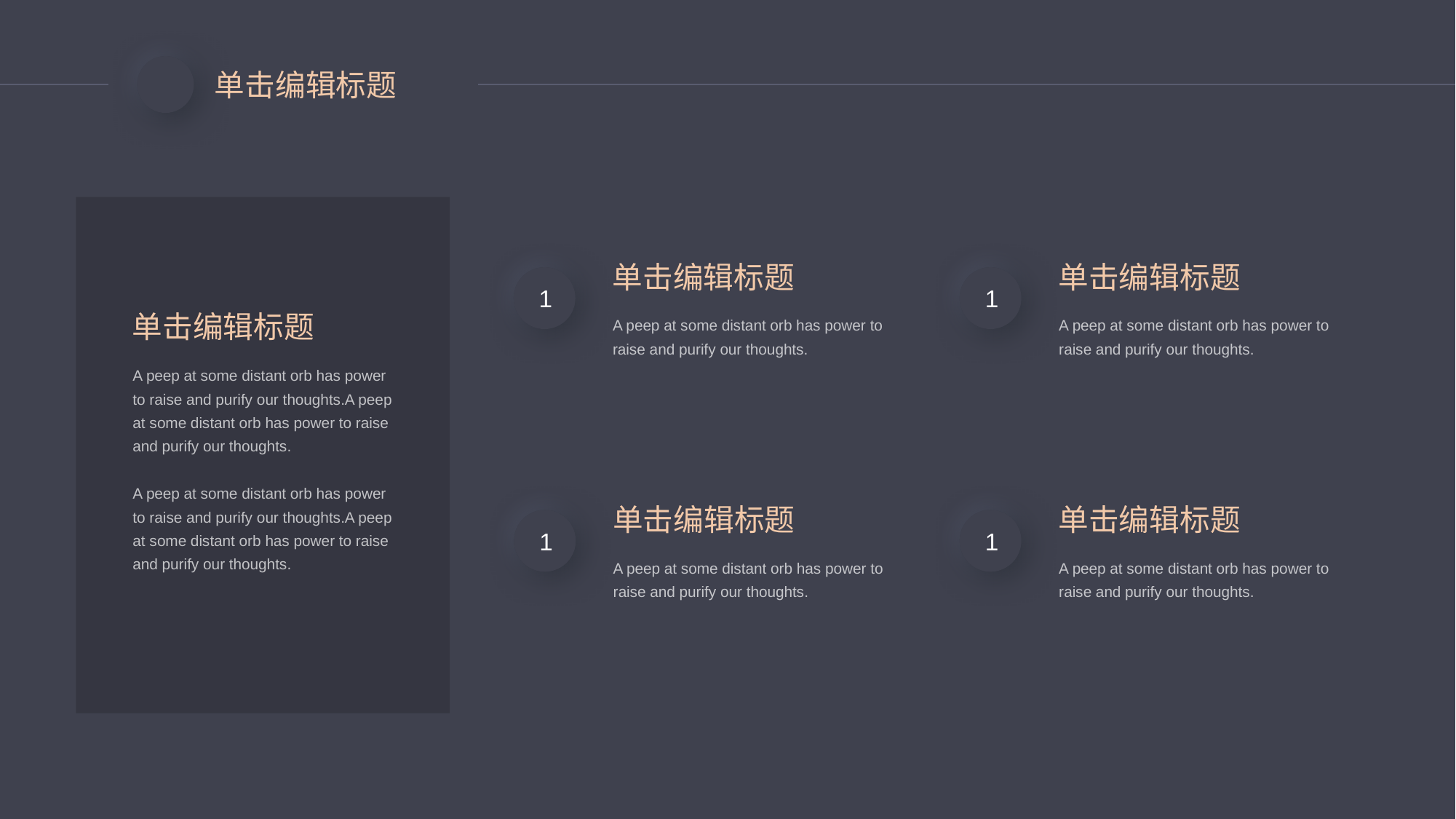

单击编辑标题

单击编辑标题

1
A peep at some distant orb has power to raise and purify our thoughts.
单击编辑标题

1
A peep at some distant orb has power to raise and purify our thoughts.
单击编辑标题
A peep at some distant orb has power to raise and purify our thoughts.A peep at some distant orb has power to raise and purify our thoughts.

A peep at some distant orb has power to raise and purify our thoughts.A peep at some distant orb has power to raise and purify our thoughts.

单击编辑标题

1
A peep at some distant orb has power to raise and purify our thoughts.
单击编辑标题

1
A peep at some distant orb has power to raise and purify our thoughts.